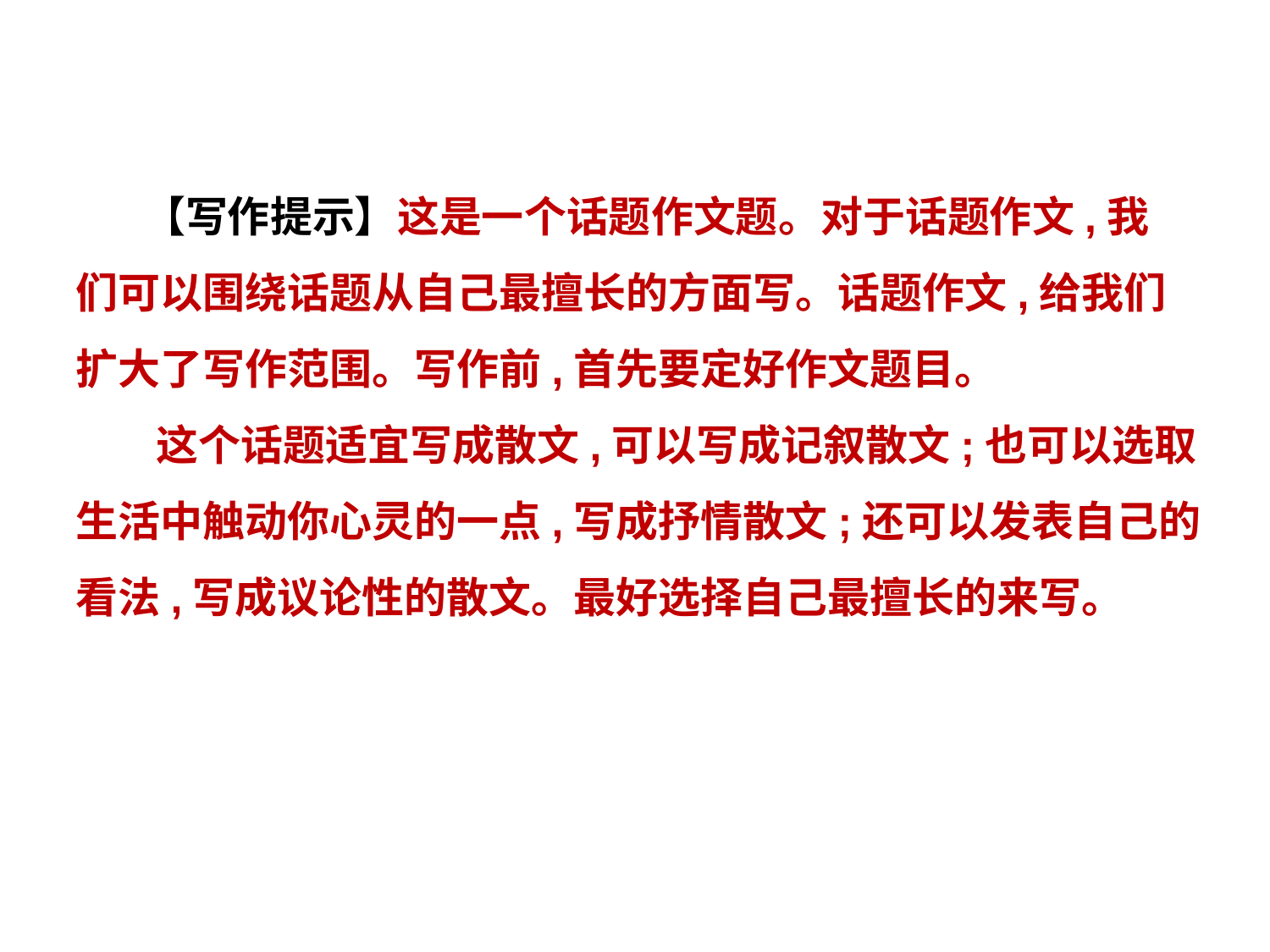

【写作提示】这是一个话题作文题。对于话题作文,我
们可以围绕话题从自己最擅长的方面写。话题作文,给我们
扩大了写作范围。写作前,首先要定好作文题目。
　    这个话题适宜写成散文,可以写成记叙散文;也可以选取
生活中触动你心灵的一点,写成抒情散文;还可以发表自己的
看法,写成议论性的散文。最好选择自己最擅长的来写。